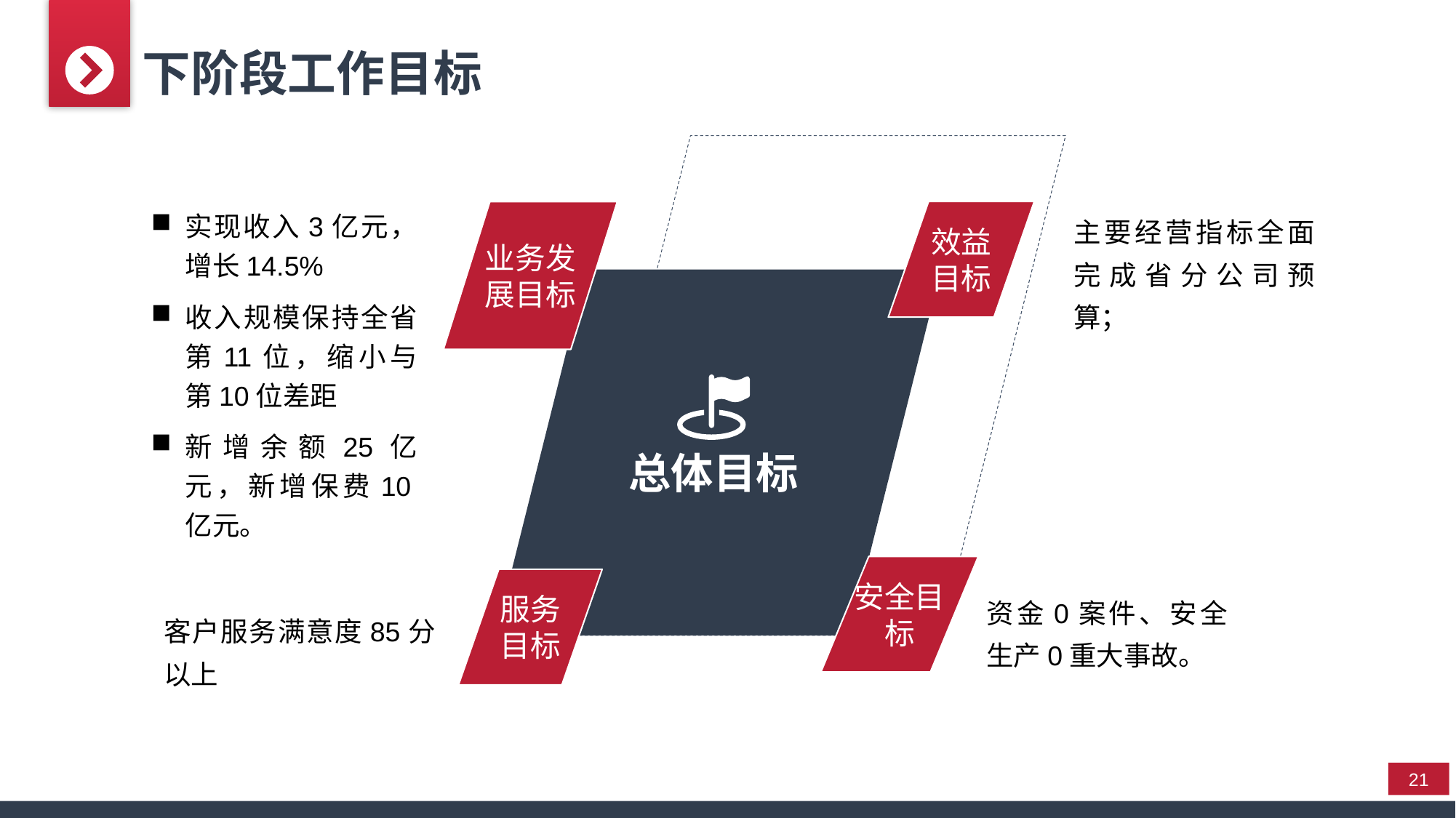

下阶段工作目标

实现收入3亿元，增长14.5%
收入规模保持全省第11位，缩小与第10位差距
新增余额25亿元，新增保费10亿元。
主要经营指标全面完成省分公司预算；
业务发展目标
效益目标

总体目标
安全目标
服务目标
资金0案件、安全生产0重大事故。
客户服务满意度85分以上